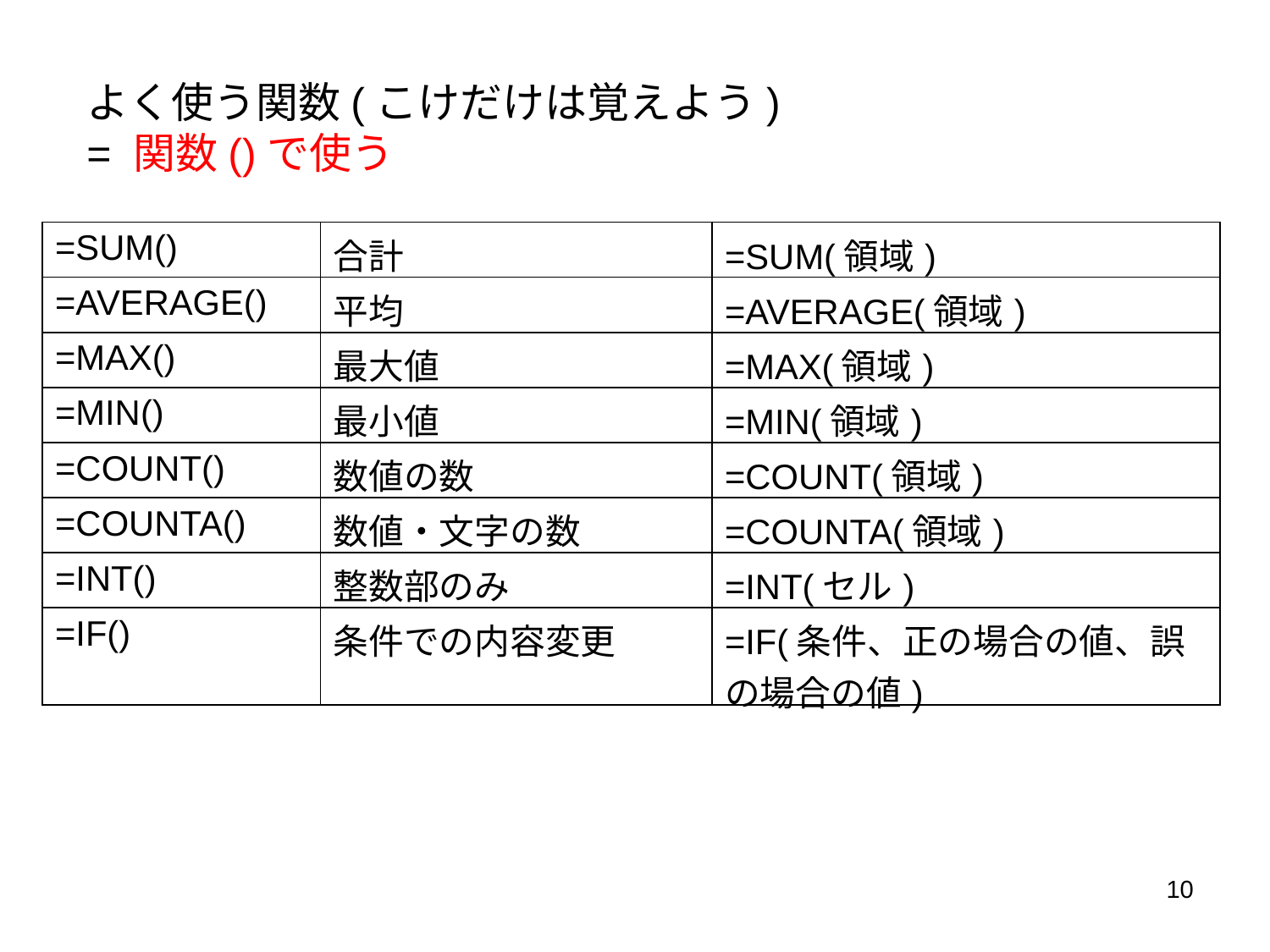

よく使う関数(こけだけは覚えよう)
= 関数()で使う
| =SUM() | 合計 | =SUM(領域) |
| --- | --- | --- |
| =AVERAGE() | 平均 | =AVERAGE(領域) |
| =MAX() | 最大値 | =MAX(領域) |
| =MIN() | 最小値 | =MIN(領域) |
| =COUNT() | 数値の数 | =COUNT(領域) |
| =COUNTA() | 数値・文字の数 | =COUNTA(領域) |
| =INT() | 整数部のみ | =INT(セル) |
| =IF() | 条件での内容変更 | =IF(条件、正の場合の値、誤の場合の値) |
10